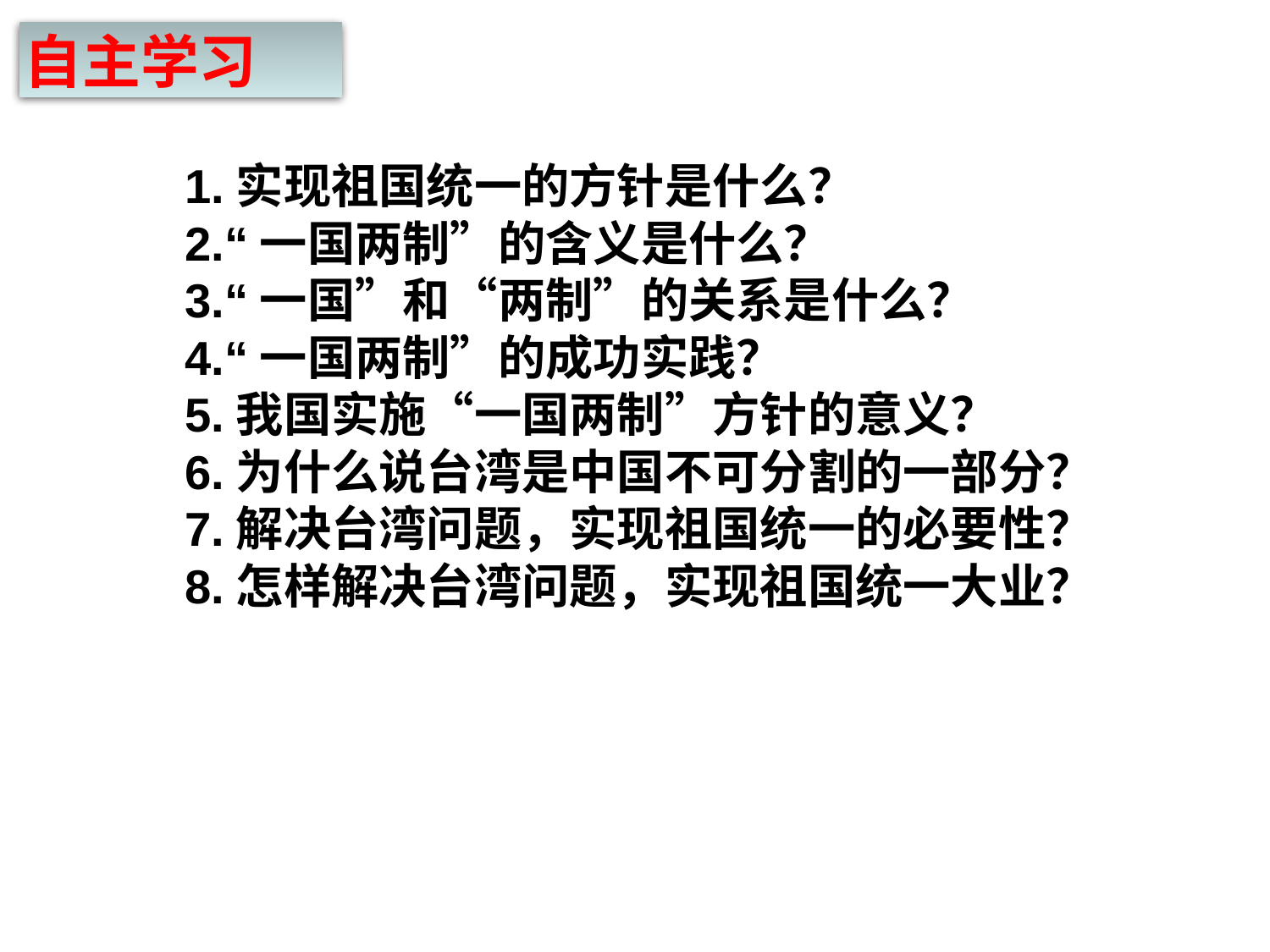

自主学习
1.实现祖国统一的方针是什么？
2.“一国两制”的含义是什么？
3.“一国”和“两制”的关系是什么？
4.“一国两制”的成功实践？
5.我国实施“一国两制”方针的意义？
6.为什么说台湾是中国不可分割的一部分？
7.解决台湾问题，实现祖国统一的必要性？
8.怎样解决台湾问题，实现祖国统一大业？